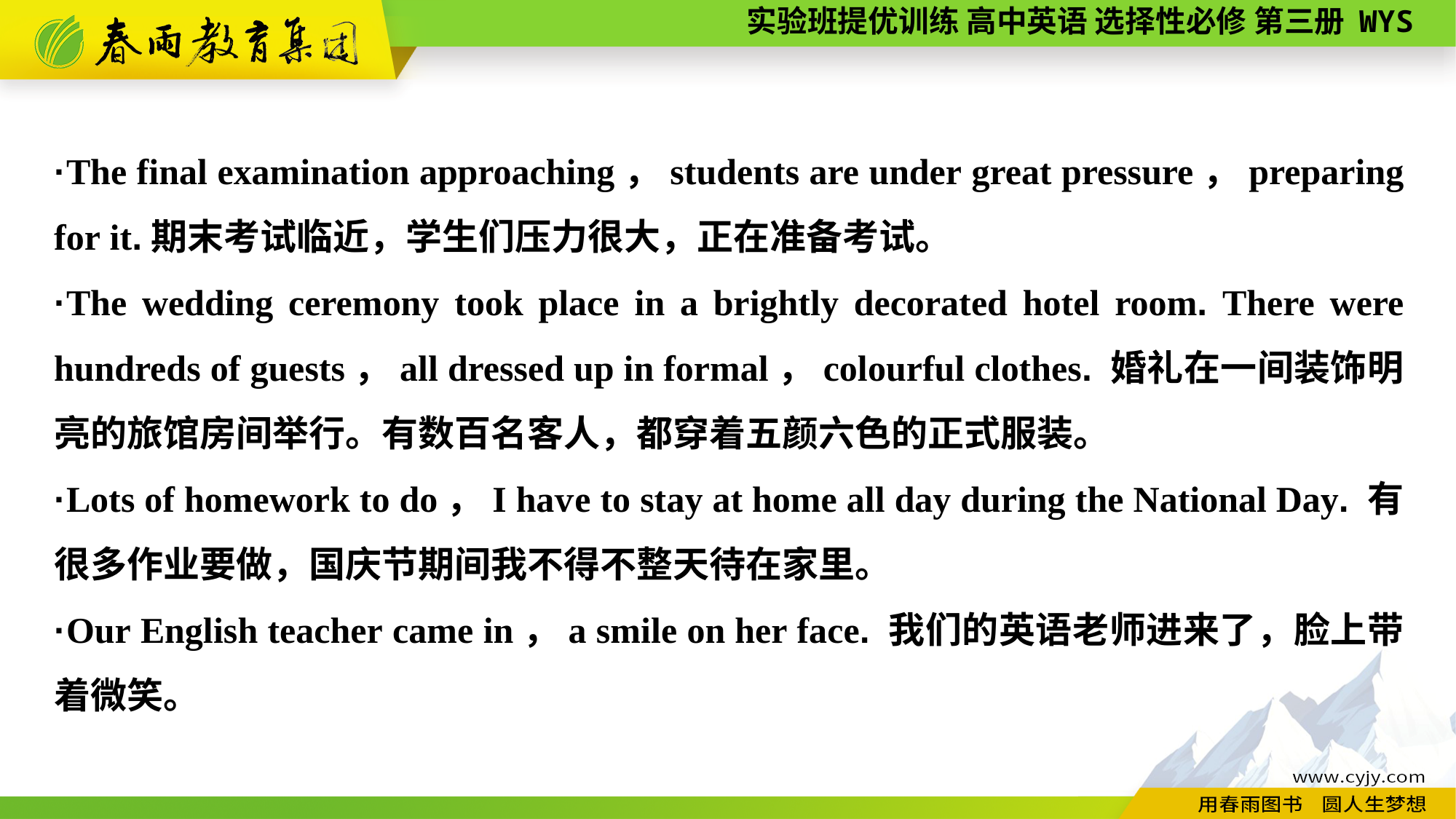

·The final examination approaching，students are under great pressure，preparing for it.期末考试临近，学生们压力很大，正在准备考试。
·The wedding ceremony took place in a brightly decorated hotel room. There were hundreds of guests，all dressed up in formal，colourful clothes. 婚礼在一间装饰明亮的旅馆房间举行。有数百名客人，都穿着五颜六色的正式服装。
·Lots of homework to do，I have to stay at home all day during the National Day. 有很多作业要做，国庆节期间我不得不整天待在家里。
·Our English teacher came in，a smile on her face. 我们的英语老师进来了，脸上带着微笑。